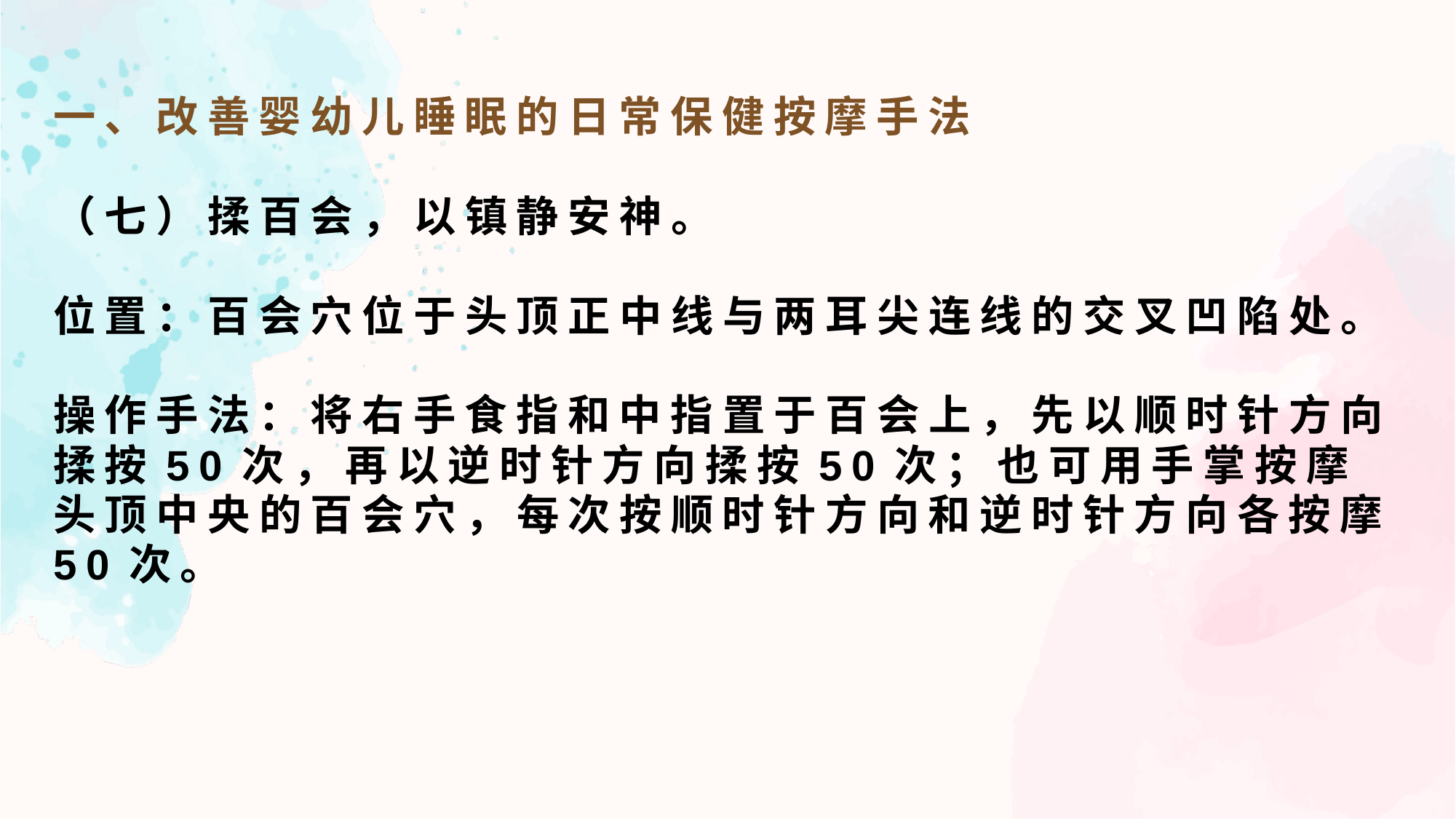

一、改善婴幼儿睡眠的日常保健按摩手法

（七）揉百会，以镇静安神。

位置：百会穴位于头顶正中线与两耳尖连线的交叉凹陷处。

操作手法：将右手食指和中指置于百会上，先以顺时针方向揉按50次，再以逆时针方向揉按50次；也可用手掌按摩头顶中央的百会穴，每次按顺时针方向和逆时针方向各按摩50次。